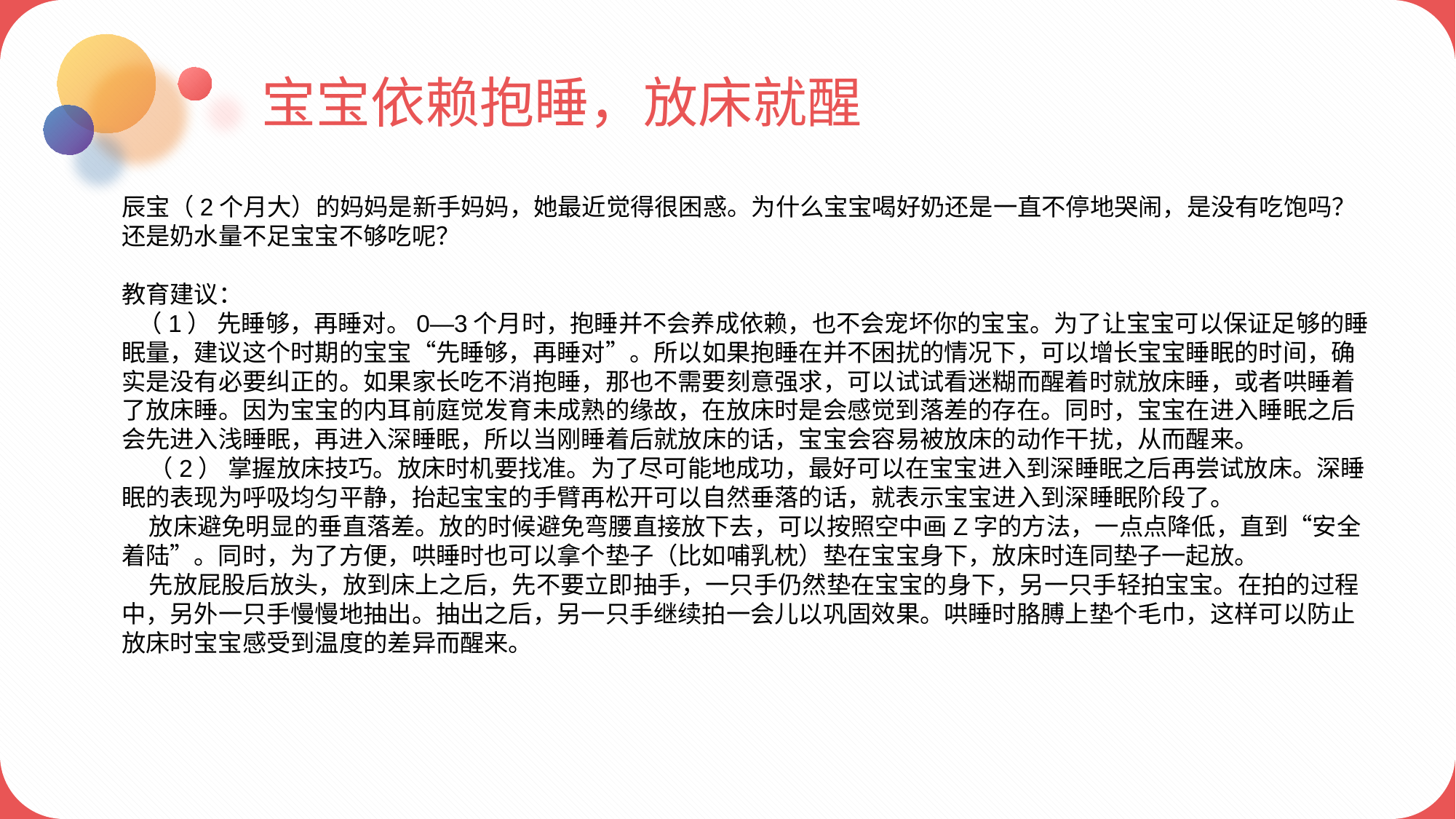

宝宝依赖抱睡，放床就醒
辰宝（2个月大）的妈妈是新手妈妈，她最近觉得很困惑。为什么宝宝喝好奶还是一直不停地哭闹，是没有吃饱吗？还是奶水量不足宝宝不够吃呢？

教育建议：
  （1） 先睡够，再睡对。0—3个月时，抱睡并不会养成依赖，也不会宠坏你的宝宝。为了让宝宝可以保证足够的睡眠量，建议这个时期的宝宝“先睡够，再睡对”。所以如果抱睡在并不困扰的情况下，可以增长宝宝睡眠的时间，确实是没有必要纠正的。如果家长吃不消抱睡，那也不需要刻意强求，可以试试看迷糊而醒着时就放床睡，或者哄睡着了放床睡。因为宝宝的内耳前庭觉发育未成熟的缘故，在放床时是会感觉到落差的存在。同时，宝宝在进入睡眠之后会先进入浅睡眠，再进入深睡眠，所以当刚睡着后就放床的话，宝宝会容易被放床的动作干扰，从而醒来。
    （2） 掌握放床技巧。放床时机要找准。为了尽可能地成功，最好可以在宝宝进入到深睡眠之后再尝试放床。深睡眠的表现为呼吸均匀平静，抬起宝宝的手臂再松开可以自然垂落的话，就表示宝宝进入到深睡眠阶段了。
    放床避免明显的垂直落差。放的时候避免弯腰直接放下去，可以按照空中画Z字的方法，一点点降低，直到“安全着陆”。同时，为了方便，哄睡时也可以拿个垫子（比如哺乳枕）垫在宝宝身下，放床时连同垫子一起放。
    先放屁股后放头，放到床上之后，先不要立即抽手，一只手仍然垫在宝宝的身下，另一只手轻拍宝宝。在拍的过程中，另外一只手慢慢地抽出。抽出之后，另一只手继续拍一会儿以巩固效果。哄睡时胳膊上垫个毛巾，这样可以防止放床时宝宝感受到温度的差异而醒来。